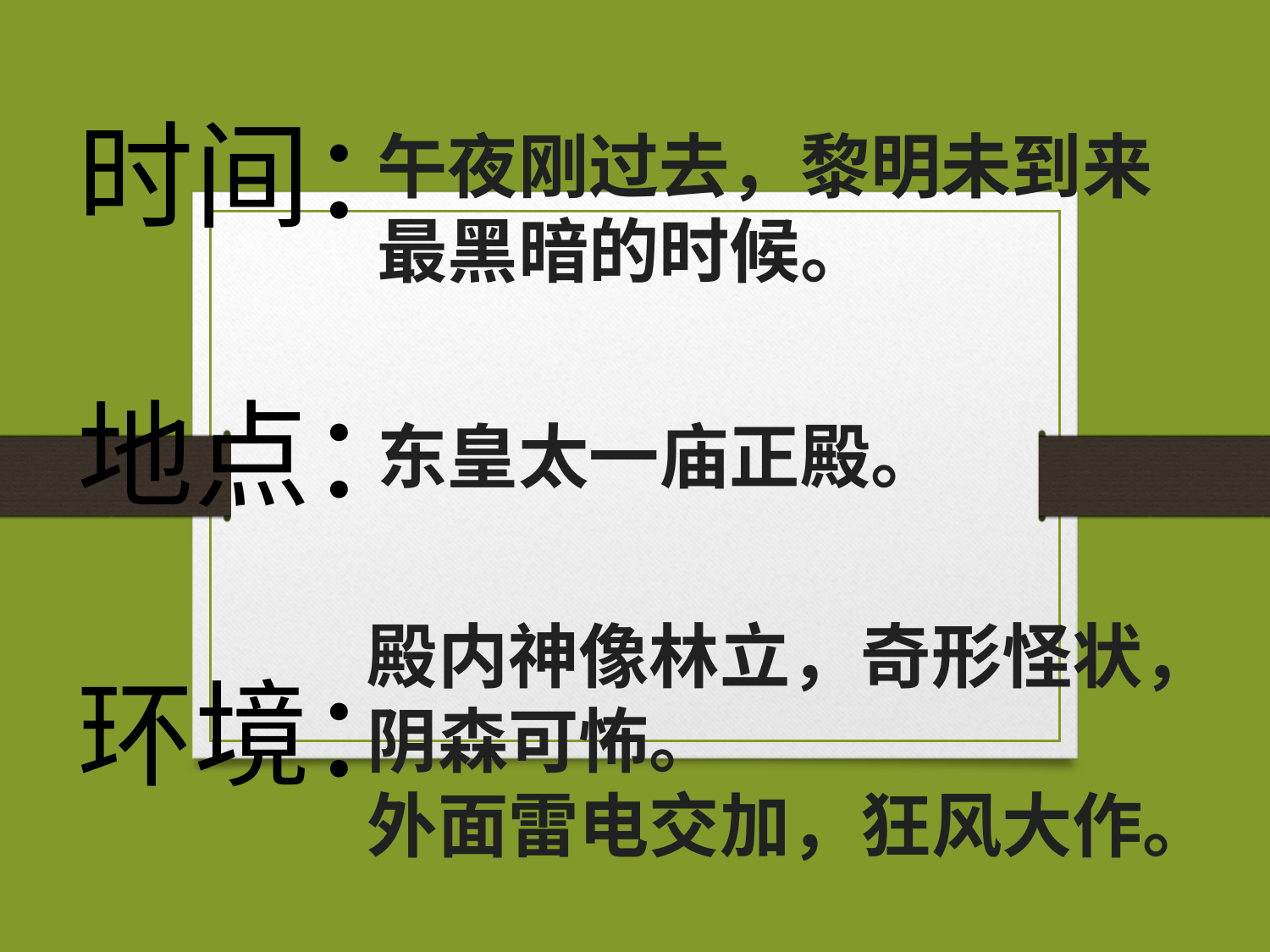

时间：

地点：

环境：
午夜刚过去，黎明未到来最黑暗的时候。
东皇太一庙正殿。
殿内神像林立，奇形怪状，阴森可怖。
外面雷电交加，狂风大作。